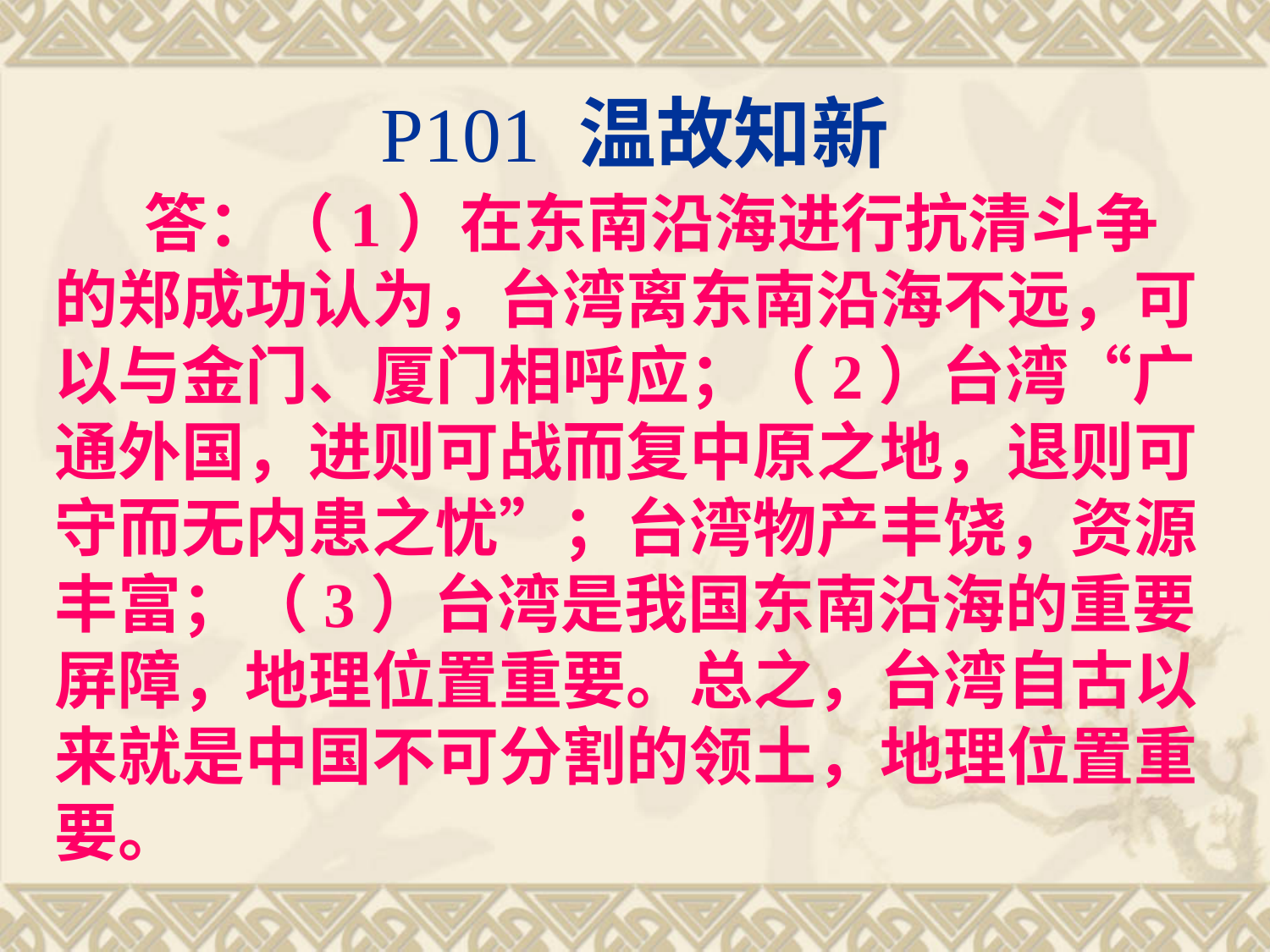

# P101 温故知新
      答：（1）在东南沿海进行抗清斗争的郑成功认为，台湾离东南沿海不远，可以与金门、厦门相呼应；（2）台湾“广通外国，进则可战而复中原之地，退则可守而无内患之忧”；台湾物产丰饶，资源丰富；（3）台湾是我国东南沿海的重要屏障，地理位置重要。总之，台湾自古以来就是中国不可分割的领土，地理位置重要。